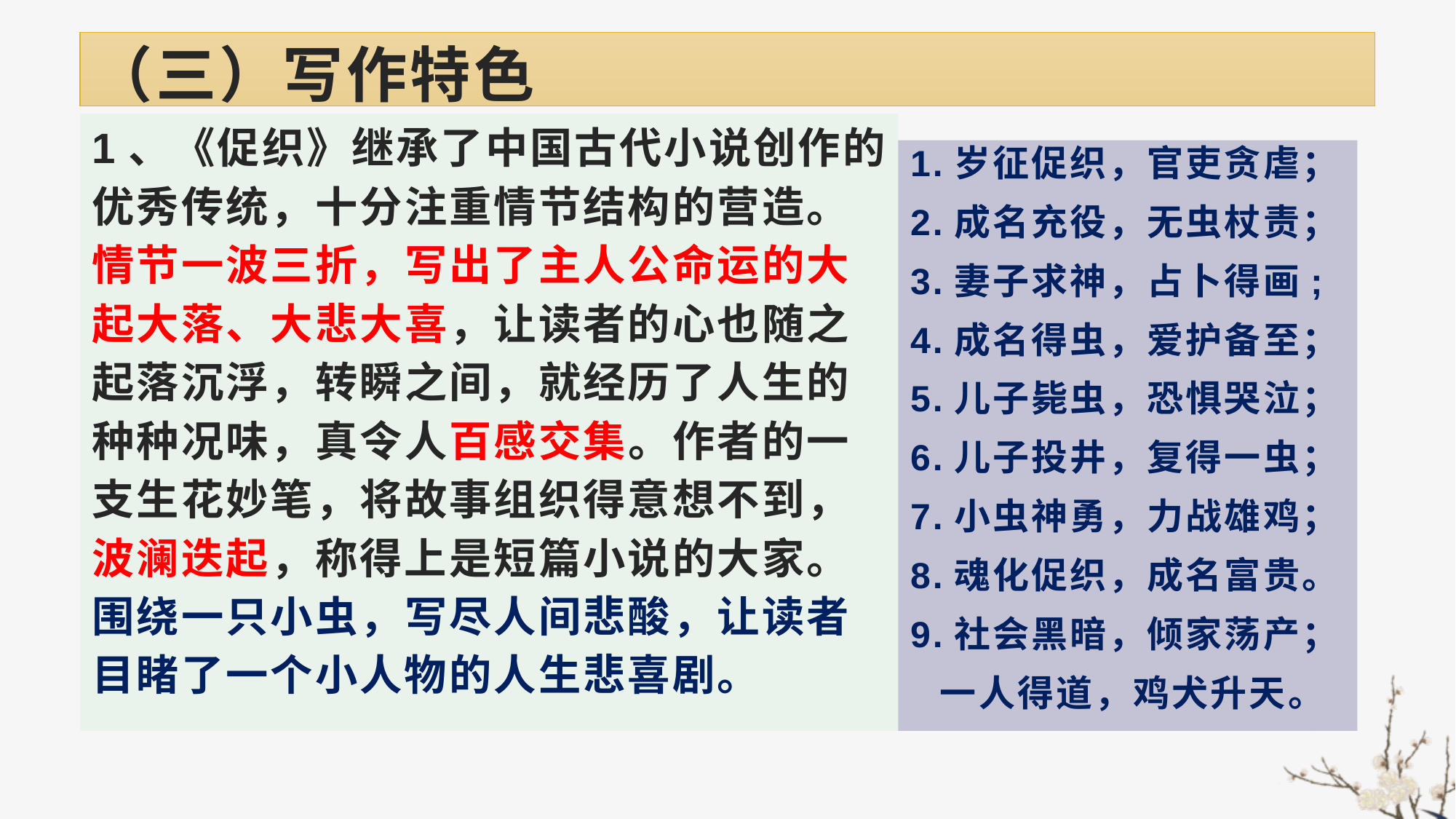

# （三）写作特色
1、《促织》继承了中国古代小说创作的优秀传统，十分注重情节结构的营造。情节一波三折，写出了主人公命运的大起大落、大悲大喜，让读者的心也随之起落沉浮，转瞬之间，就经历了人生的种种况味，真令人百感交集。作者的一支生花妙笔，将故事组织得意想不到，波澜迭起，称得上是短篇小说的大家。围绕一只小虫，写尽人间悲酸，让读者目睹了一个小人物的人生悲喜剧。
1.岁征促织，官吏贪虐；
2.成名充役，无虫杖责；
3.妻子求神，占卜得画;
4.成名得虫，爱护备至；
5.儿子毙虫，恐惧哭泣；
6.儿子投井，复得一虫；
7.小虫神勇，力战雄鸡；
8.魂化促织，成名富贵。
9.社会黑暗，倾家荡产；
  一人得道，鸡犬升天。